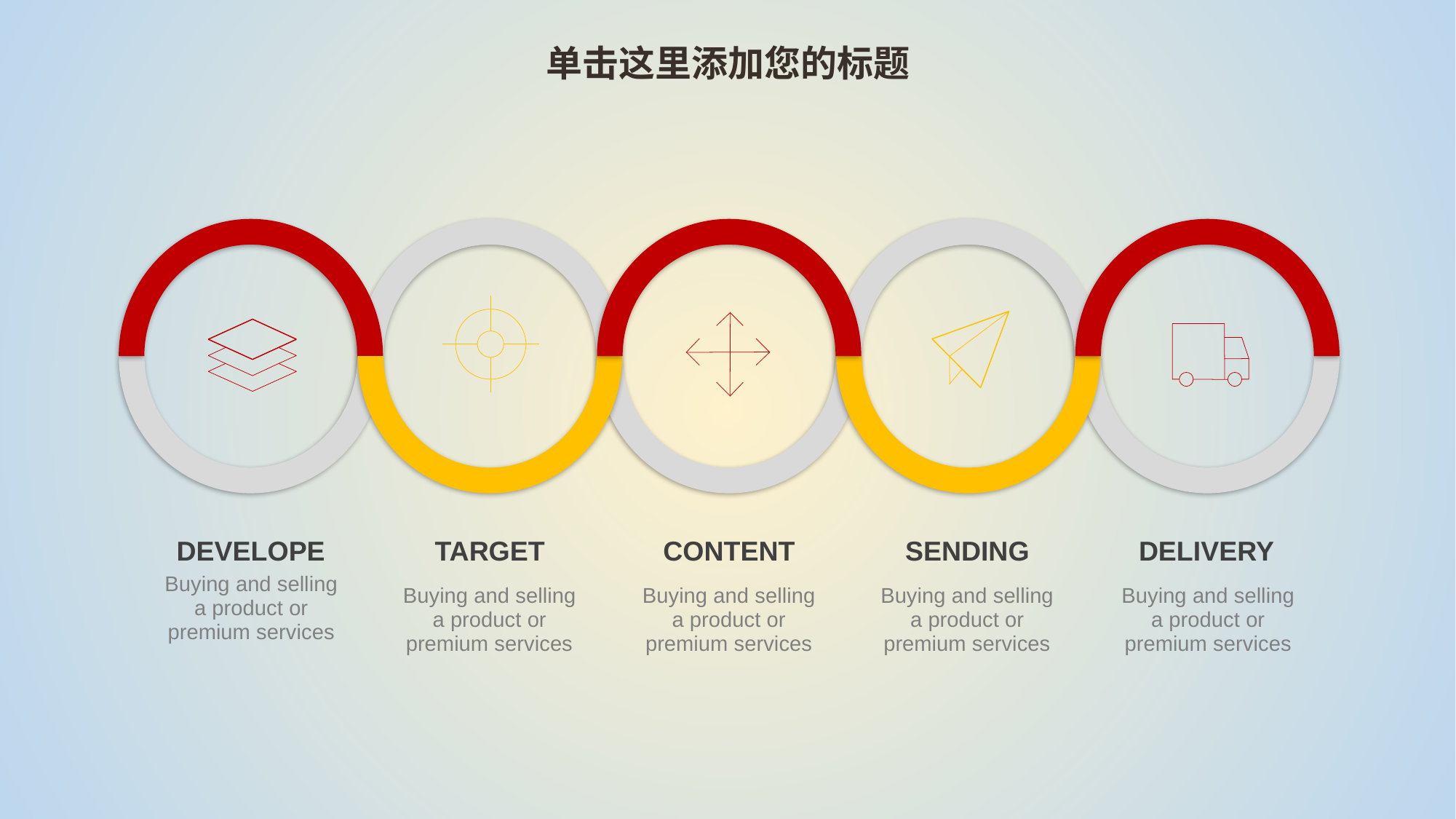

单击这里添加您的标题

DEVELOPE
TARGET
CONTENT
SENDING
DELIVERY
Buying and selling a product or premium services
Buying and selling a product or premium services
Buying and selling a product or premium services
Buying and selling a product or premium services
Buying and selling a product or premium services